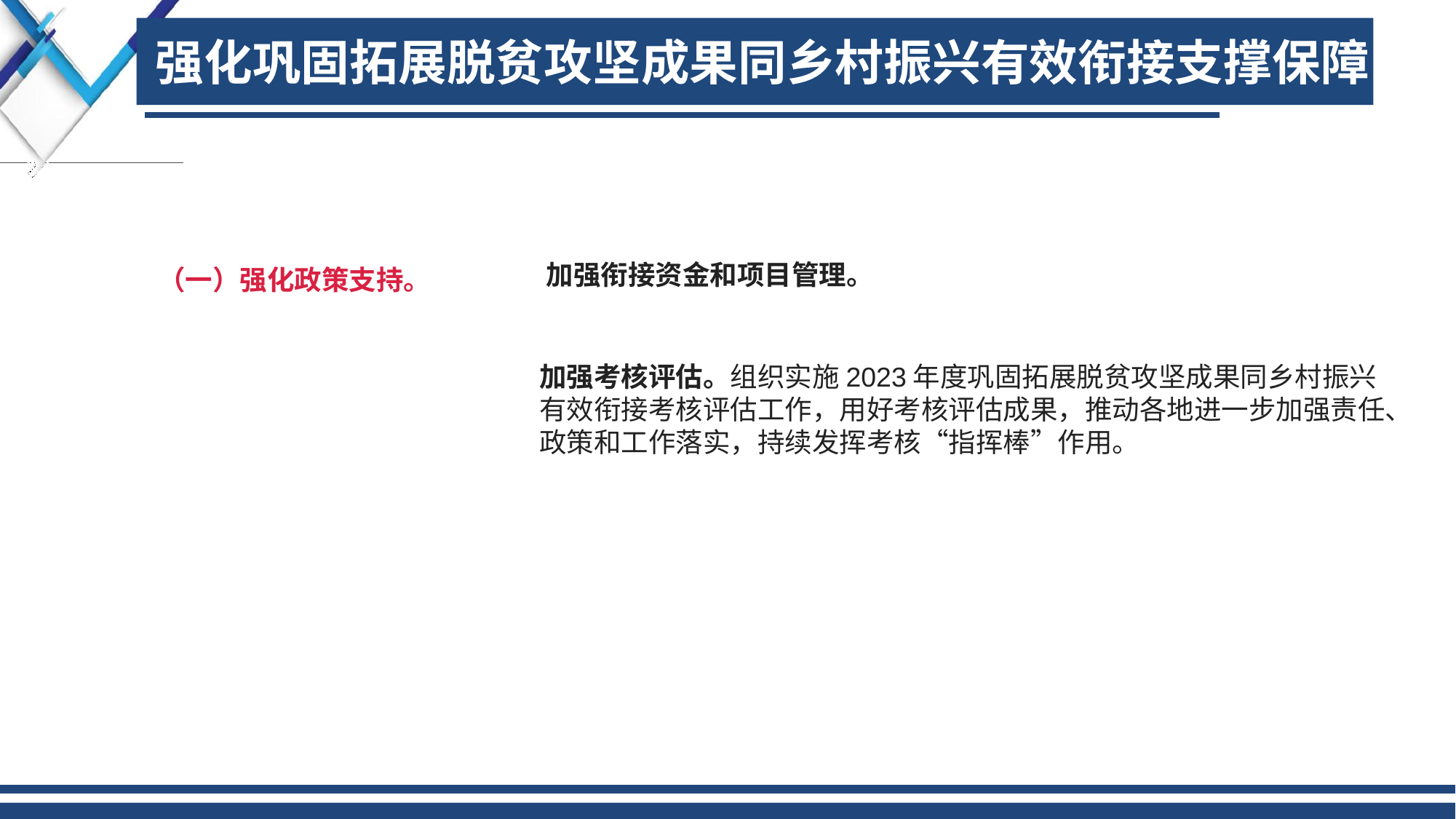

强化巩固拓展脱贫攻坚成果同乡村振兴有效衔接支撑保障

加强衔接资金和项目管理。
（一）强化政策支持。
加强考核评估。组织实施2023年度巩固拓展脱贫攻坚成果同乡村振兴有效衔接考核评估工作，用好考核评估成果，推动各地进一步加强责任、政策和工作落实，持续发挥考核“指挥棒”作用。